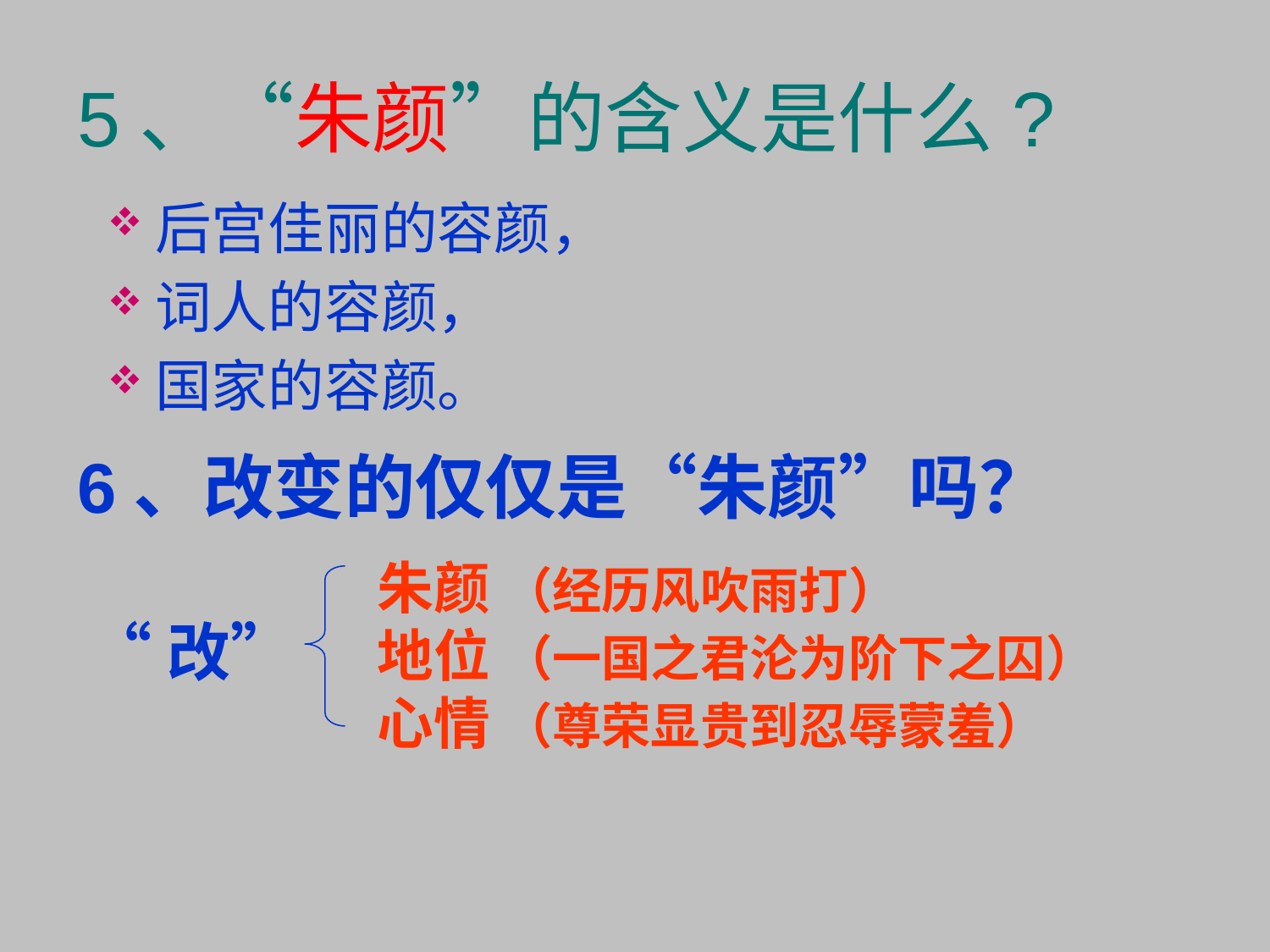

# 5、“朱颜”的含义是什么?
后宫佳丽的容颜，
词人的容颜，
国家的容颜。
6、改变的仅仅是“朱颜”吗？
朱颜 （经历风吹雨打）
地位 （一国之君沦为阶下之囚）
心情 （尊荣显贵到忍辱蒙羞）

“改”